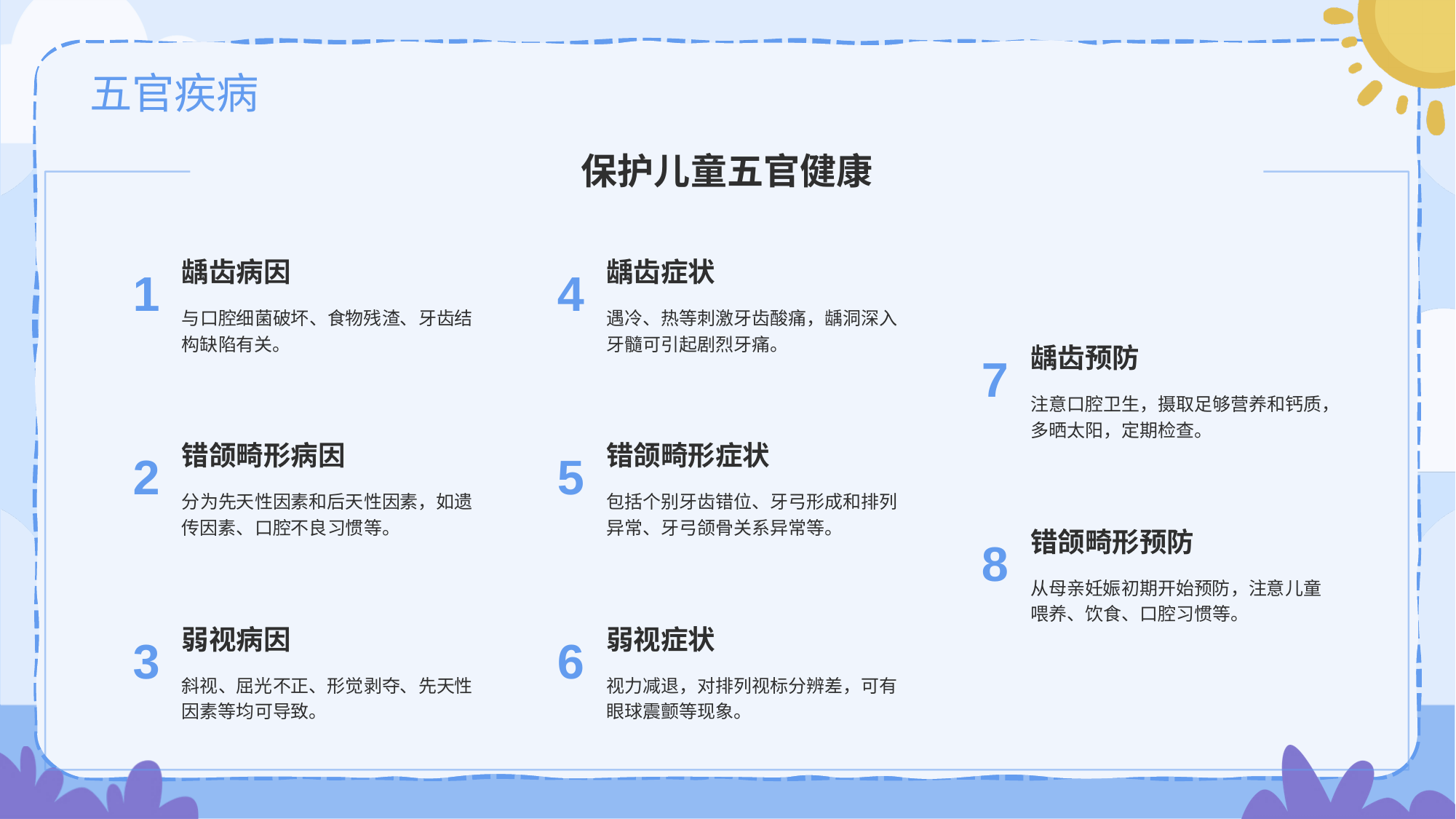

保护儿童五官健康

龋齿病因
1
与口腔细菌破坏、食物残渣、牙齿结构缺陷有关。
龋齿症状
4
遇冷、热等刺激牙齿酸痛，龋洞深入牙髓可引起剧烈牙痛。
龋齿预防
7
注意口腔卫生，摄取足够营养和钙质，多晒太阳，定期检查。
错颌畸形病因
2
分为先天性因素和后天性因素，如遗传因素、口腔不良习惯等。
错颌畸形症状
5
包括个别牙齿错位、牙弓形成和排列异常、牙弓颌骨关系异常等。
错颌畸形预防
8
从母亲妊娠初期开始预防，注意儿童喂养、饮食、口腔习惯等。
弱视病因
3
斜视、屈光不正、形觉剥夺、先天性因素等均可导致。
弱视症状
6
视力减退，对排列视标分辨差，可有眼球震颤等现象。
# 五官疾病